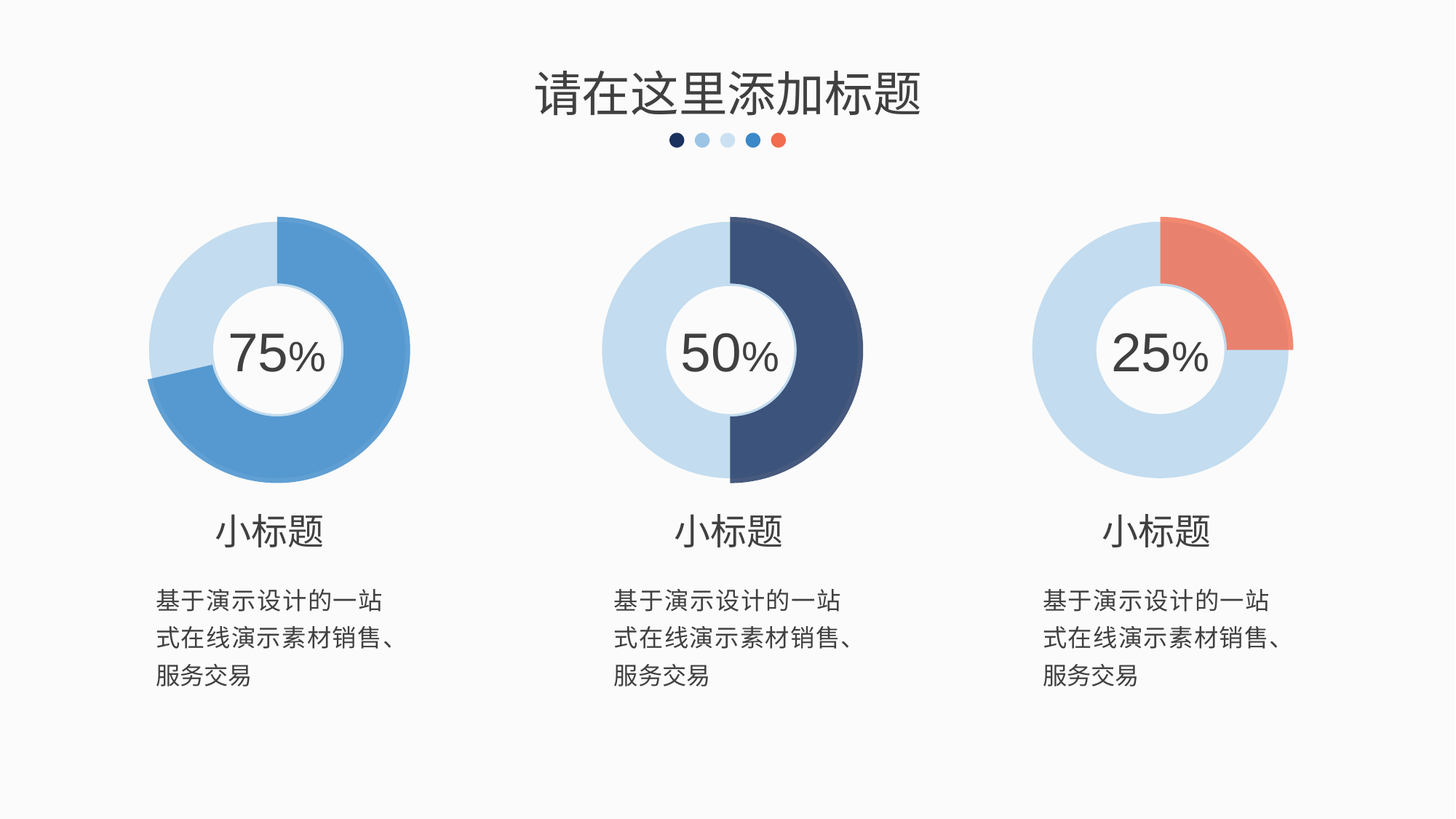

请在这里添加标题

### Chart

| Category | 销售额 |
|---|---|
| 第一季度 | 8.0 |
| 第二季度 | 3.2 |

### Chart

| Category | 销售额 |
|---|---|
| 第一季度 | 1.0 |
| 第二季度 | 3.0 |

### Chart

| Category | 销售额 |
|---|---|
| 第一季度 | 8.0 |
| 第二季度 | 8.0 |

### Chart

| Category | 销售额 |
|---|---|
| 第一季度 | 4.0 |

### Chart

| Category | 销售额 |
|---|---|
| 第一季度 | 4.0 |

### Chart

| Category | 销售额 |
|---|---|
| 第一季度 | 4.0 |
75%
25%
50%
小标题
小标题
小标题
基于演示设计的一站式在线演示素材销售、服务交易
基于演示设计的一站式在线演示素材销售、服务交易
基于演示设计的一站式在线演示素材销售、服务交易